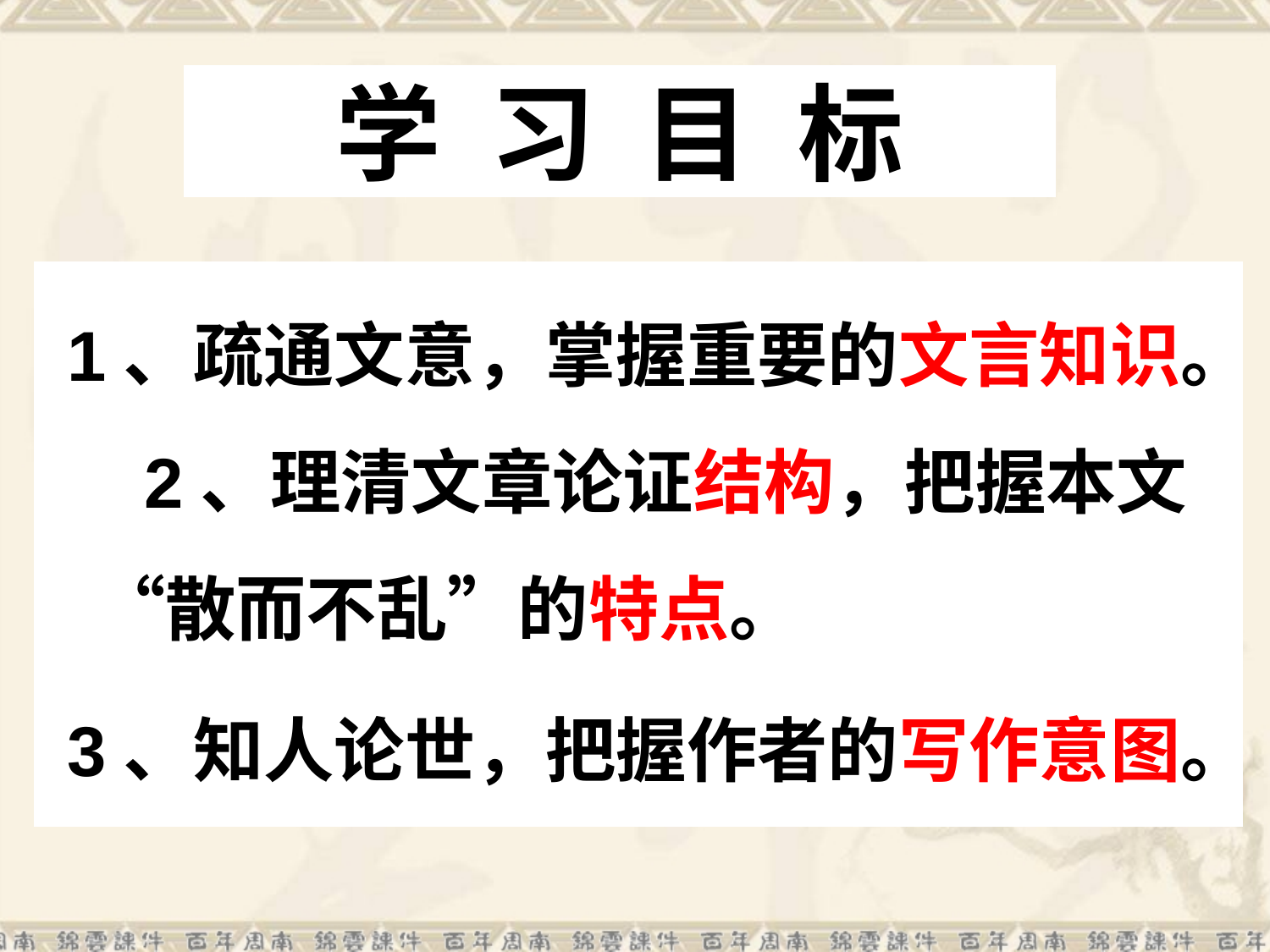

# 学  习  目  标
 1、疏通文意，掌握重要的文言知识。  2、理清文章论证结构，把握本文“散而不乱”的特点。
 3、知人论世，把握作者的写作意图。